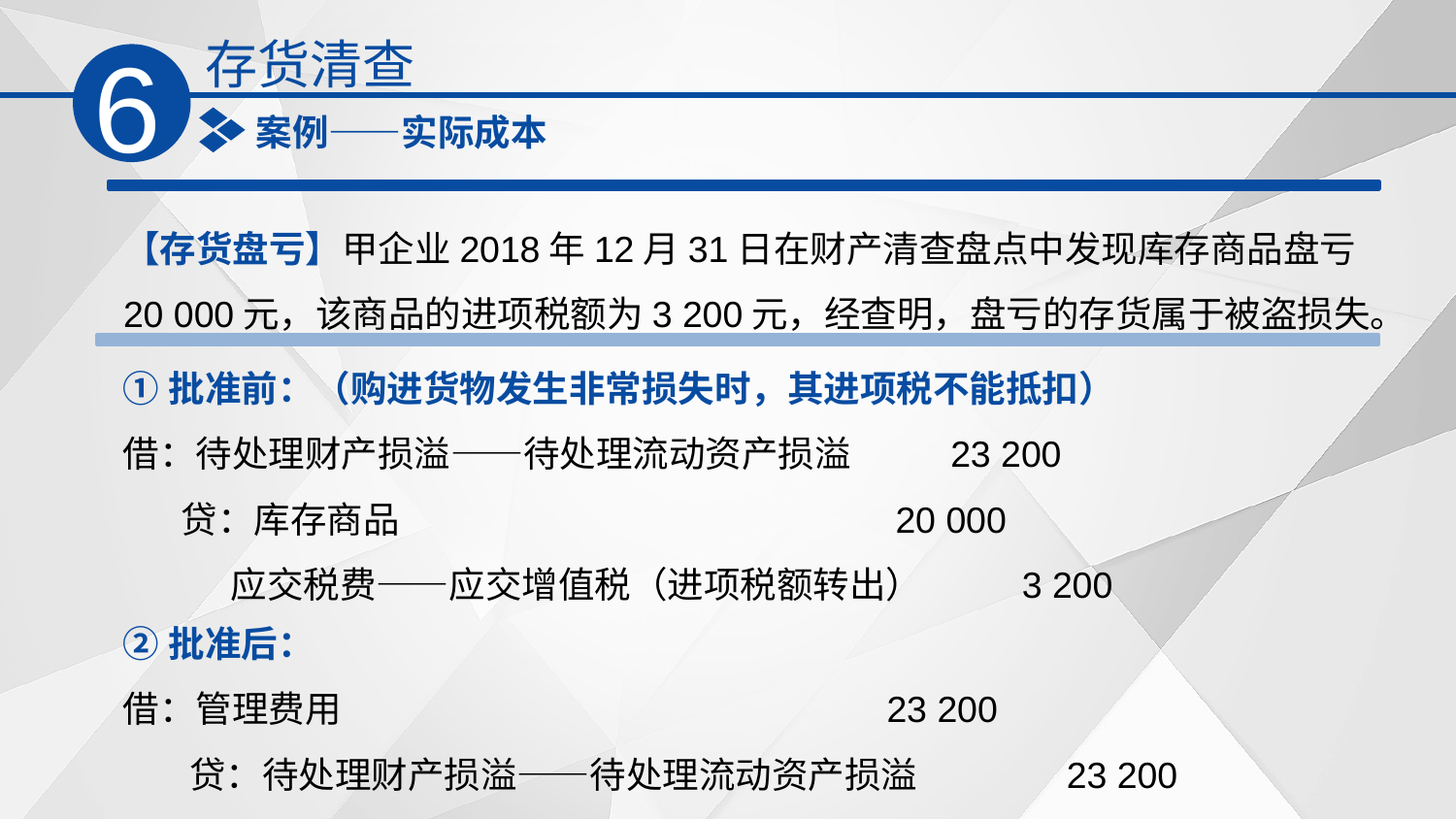

存货清查
6

案例——实际成本

【存货盘亏】甲企业2018年12月31日在财产清查盘点中发现库存商品盘亏
20 000元，该商品的进项税额为3 200元，经查明，盘亏的存货属于被盗损失。

①批准前：（购进货物发生非常损失时，其进项税不能抵扣）
借：待处理财产损溢——待处理流动资产损溢           23 200
      贷：库存商品                                                           20 000
            应交税费——应交增值税（进项税额转出）           3 200
②批准后：
借：管理费用                                                                 23 200
       贷：待处理财产损溢——待处理流动资产损溢                 23 200